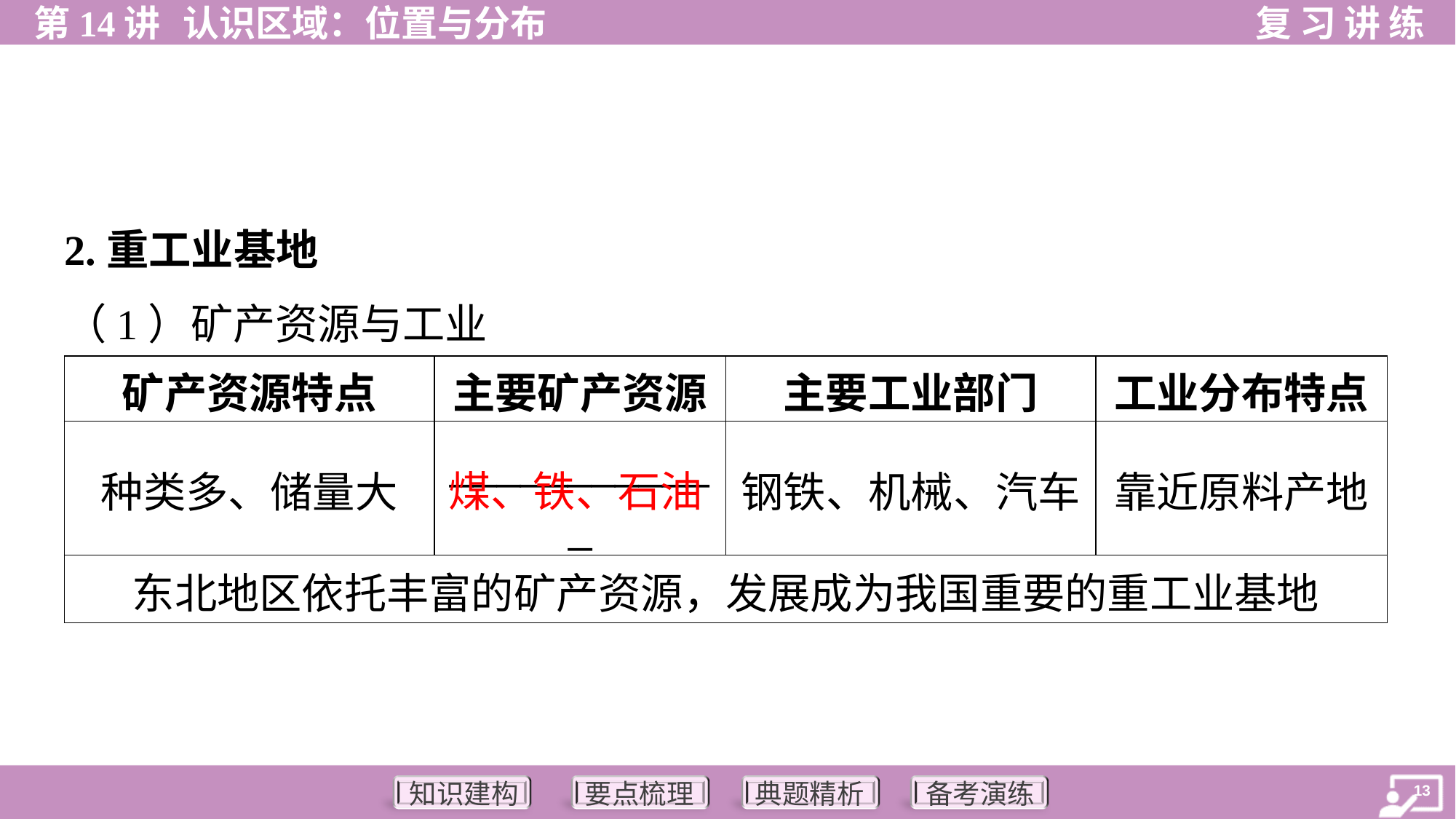

2.重工业基地
（1）矿产资源与工业
| 矿产资源特点 | 主要矿产资源 | 主要工业部门 | 工业分布特点 |
| --- | --- | --- | --- |
| 种类多、储量大 | \_\_\_\_\_\_\_\_\_\_\_\_ | 钢铁、机械、汽车 | 靠近原料产地 |
| 东北地区依托丰富的矿产资源，发展成为我国重要的重工业基地 |  |  |  |
煤、铁、石油